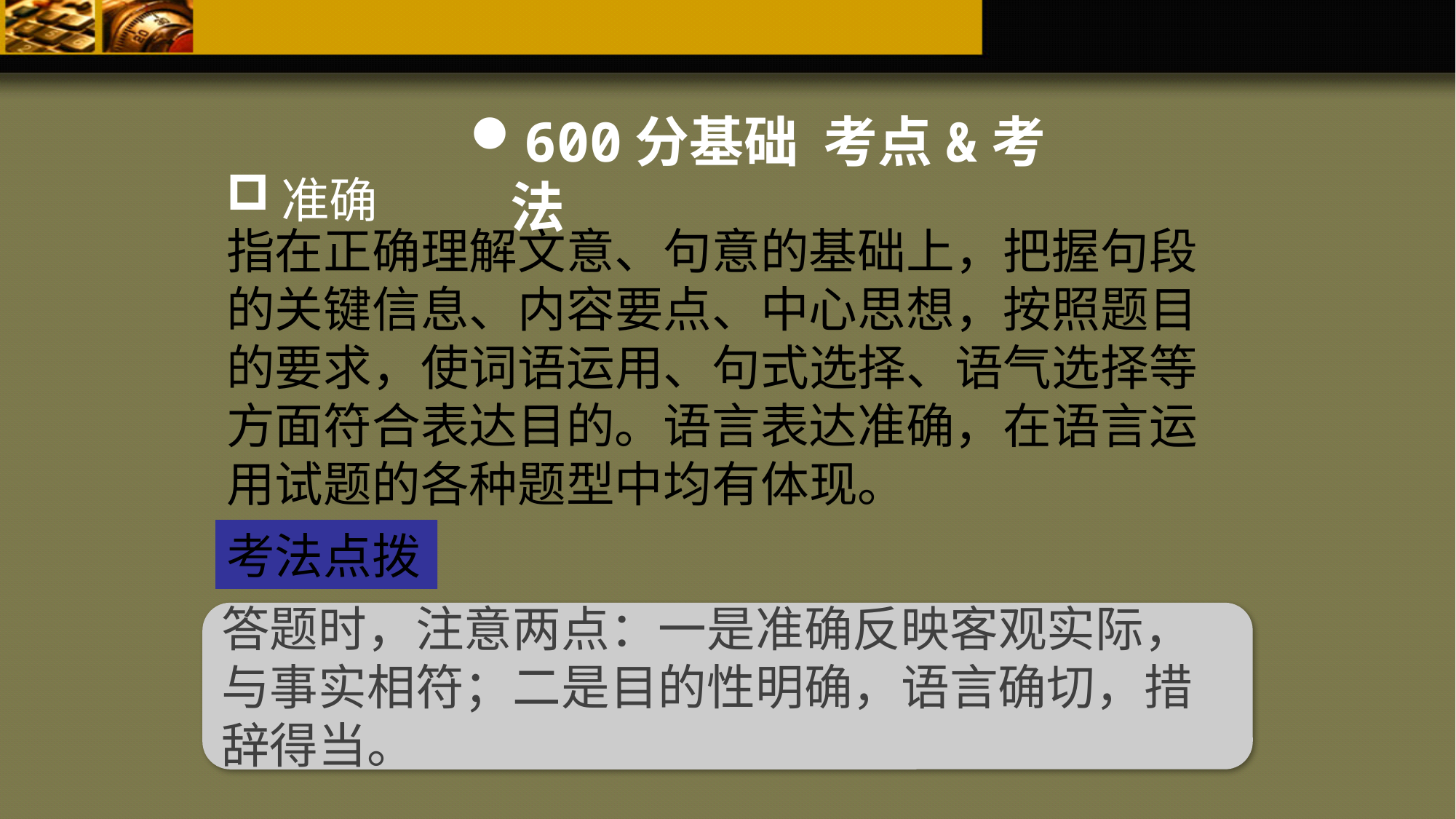

600分基础  考点&考法
准确
指在正确理解文意、句意的基础上，把握句段的关键信息、内容要点、中心思想，按照题目的要求，使词语运用、句式选择、语气选择等方面符合表达目的。语言表达准确，在语言运用试题的各种题型中均有体现。
考法点拨
答题时，注意两点：一是准确反映客观实际，与事实相符；二是目的性明确，语言确切，措辞得当。